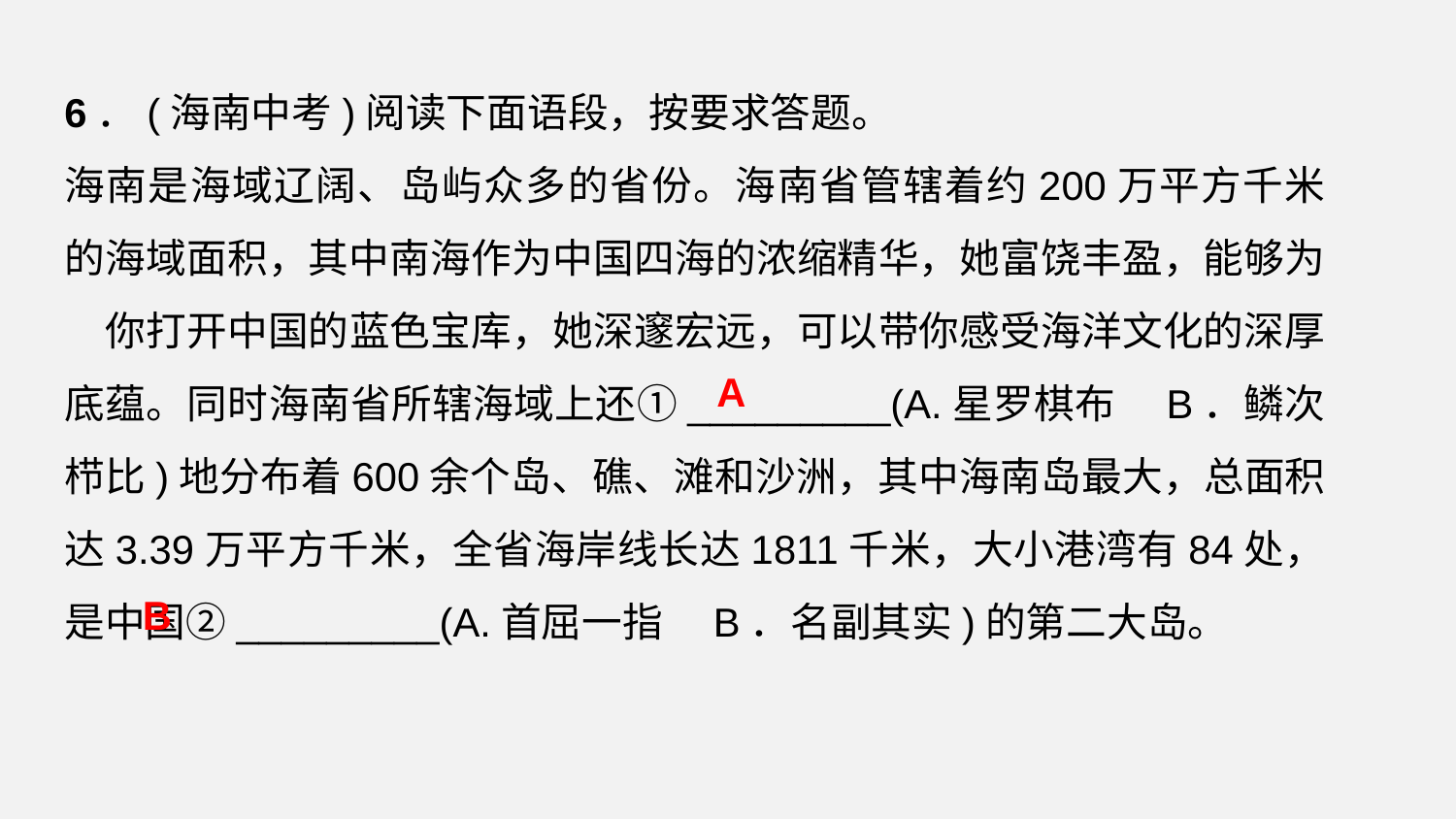

6．(海南中考)阅读下面语段，按要求答题。
海南是海域辽阔、岛屿众多的省份。海南省管辖着约200万平方千米的海域面积，其中南海作为中国四海的浓缩精华，她富饶丰盈，能够为　你打开中国的蓝色宝库，她深邃宏远，可以带你感受海洋文化的深厚底蕴。同时海南省所辖海域上还①_________(A.星罗棋布　B．鳞次栉比)地分布着600余个岛、礁、滩和沙洲，其中海南岛最大，总面积达3.39万平方千米，全省海岸线长达1811千米，大小港湾有84处，是中国②_________(A.首屈一指　B．名副其实)的第二大岛。
A
B